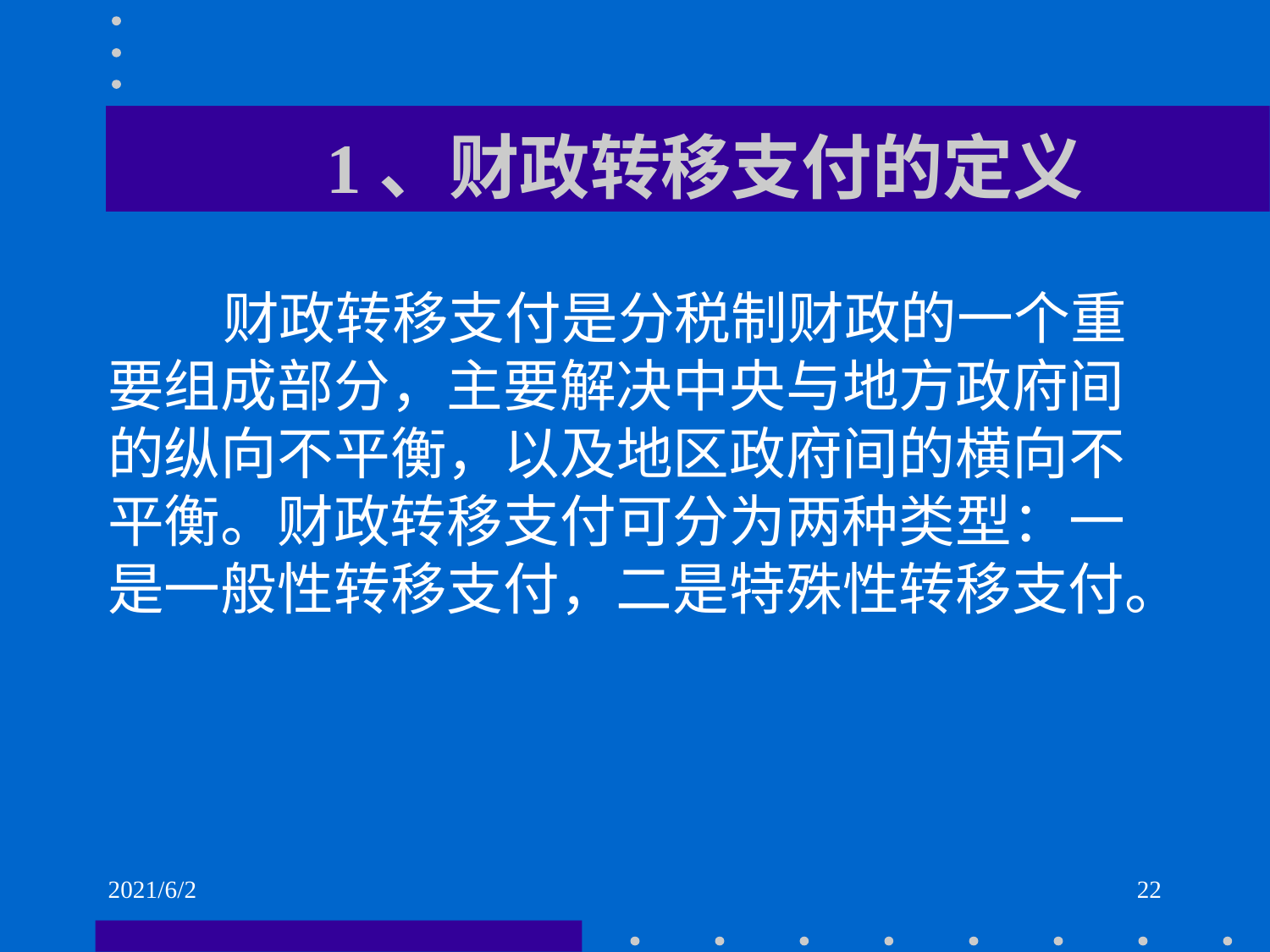

# 1、财政转移支付的定义
        财政转移支付是分税制财政的一个重要组成部分，主要解决中央与地方政府间的纵向不平衡，以及地区政府间的横向不平衡。财政转移支付可分为两种类型：一是一般性转移支付，二是特殊性转移支付。
2021/6/2
22